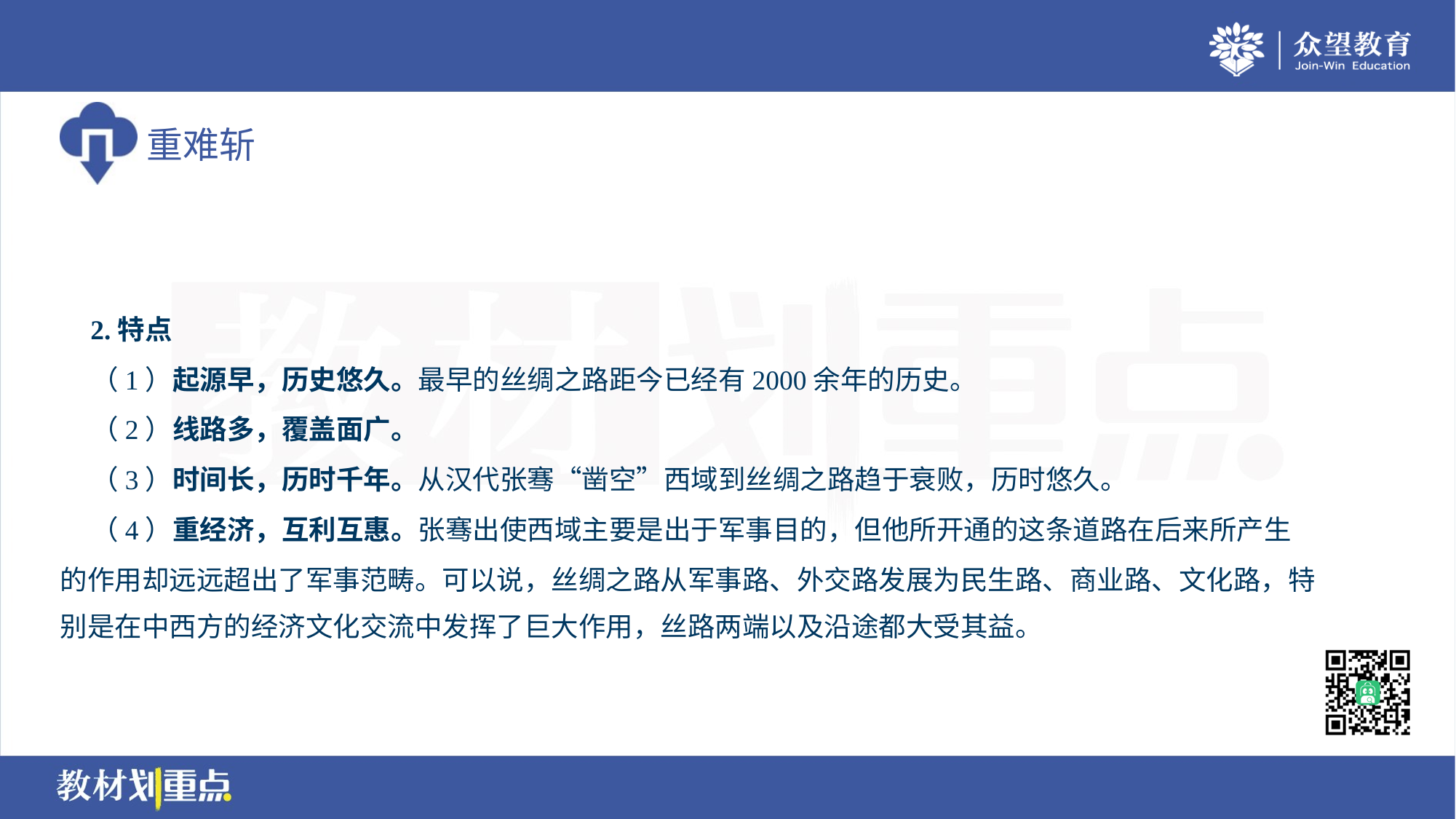

2.特点
    （1）起源早，历史悠久。最早的丝绸之路距今已经有2000余年的历史。
    （2）线路多，覆盖面广。
    （3）时间长，历时千年。从汉代张骞“凿空”西域到丝绸之路趋于衰败，历时悠久。
    （4）重经济，互利互惠。张骞出使西域主要是出于军事目的，但他所开通的这条道路在后来所产生
的作用却远远超出了军事范畴。可以说，丝绸之路从军事路、外交路发展为民生路、商业路、文化路，特
别是在中西方的经济文化交流中发挥了巨大作用，丝路两端以及沿途都大受其益。